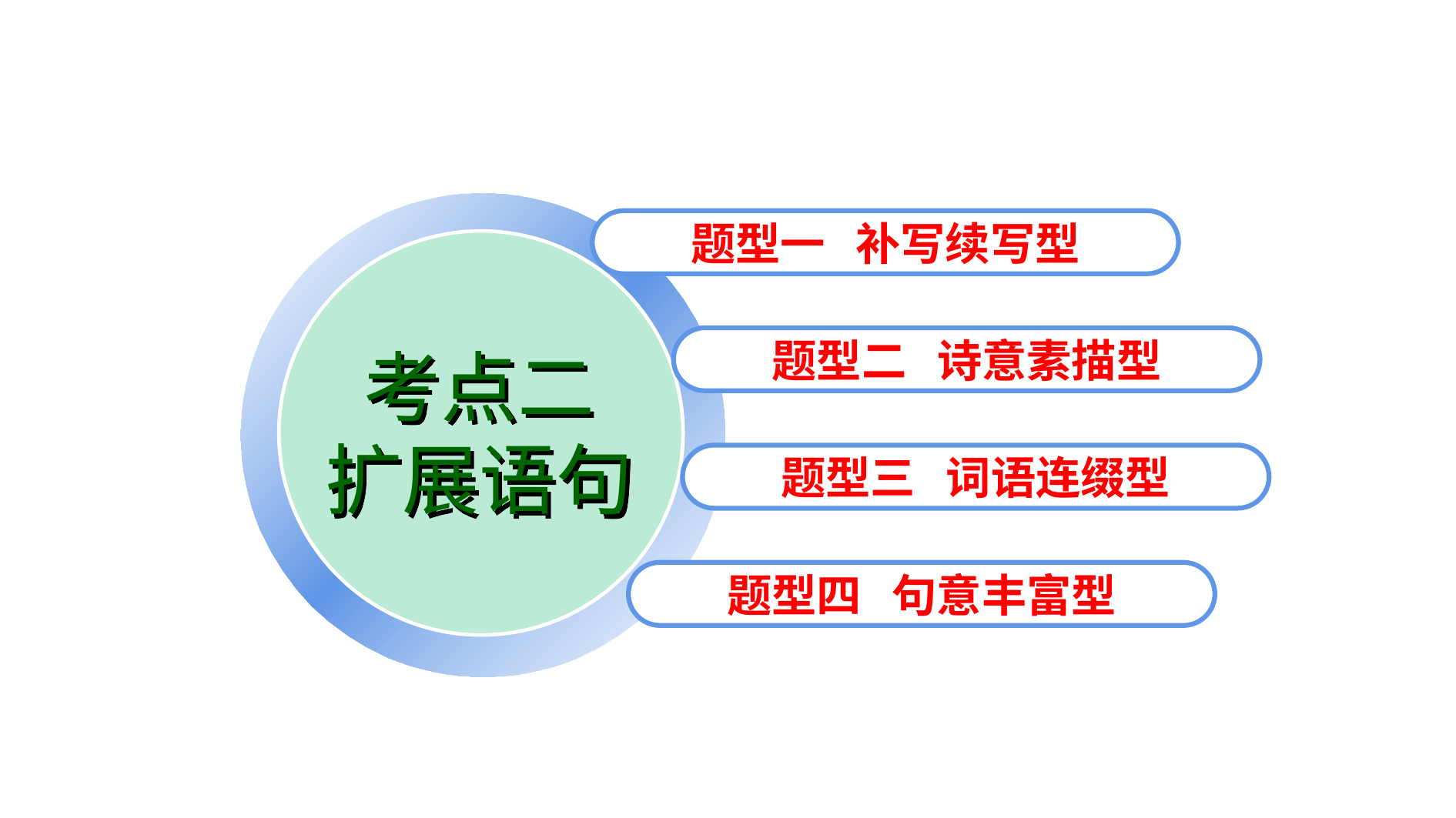

题型一   补写续写型

题型二   诗意素描型
考点二
扩展语句
题型三   词语连缀型
题型四   句意丰富型